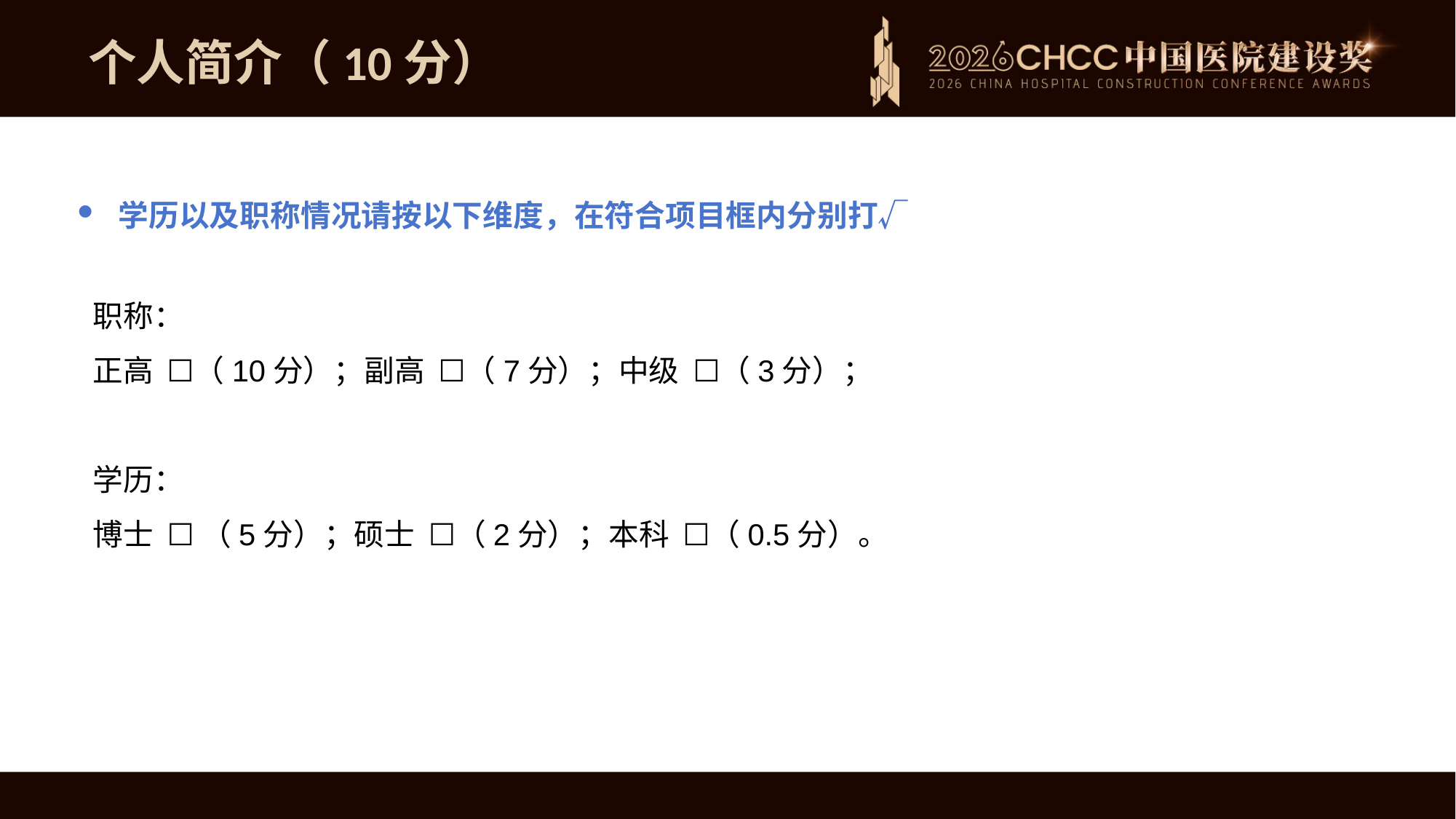

个人简介（10分）
学历以及职称情况请按以下维度，在符合项目框内分别打√
职称：
正高  ☐（10分）；副高  ☐（7分）；中级  ☐（3分）；

学历：
博士  ☐ （5分）；硕士  ☐（2分）；本科  ☐（0.5分）。